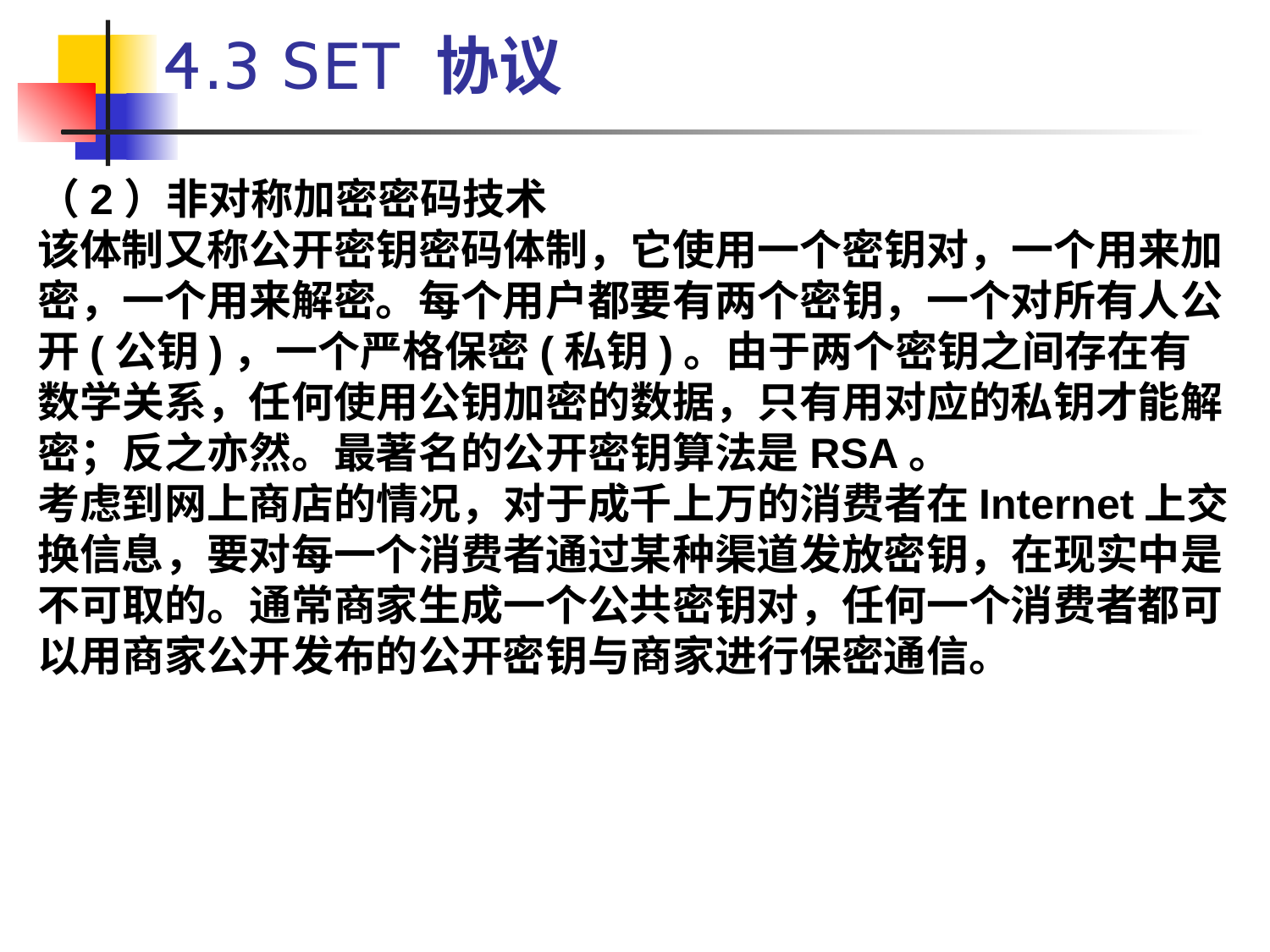

4.3 SET 协议
（2）非对称加密密码技术
该体制又称公开密钥密码体制，它使用一个密钥对，一个用来加密，一个用来解密。每个用户都要有两个密钥，一个对所有人公开(公钥)，一个严格保密(私钥)。由于两个密钥之间存在有数学关系，任何使用公钥加密的数据，只有用对应的私钥才能解密；反之亦然。最著名的公开密钥算法是RSA。
考虑到网上商店的情况，对于成千上万的消费者在Internet上交换信息，要对每一个消费者通过某种渠道发放密钥，在现实中是不可取的。通常商家生成一个公共密钥对，任何一个消费者都可以用商家公开发布的公开密钥与商家进行保密通信。